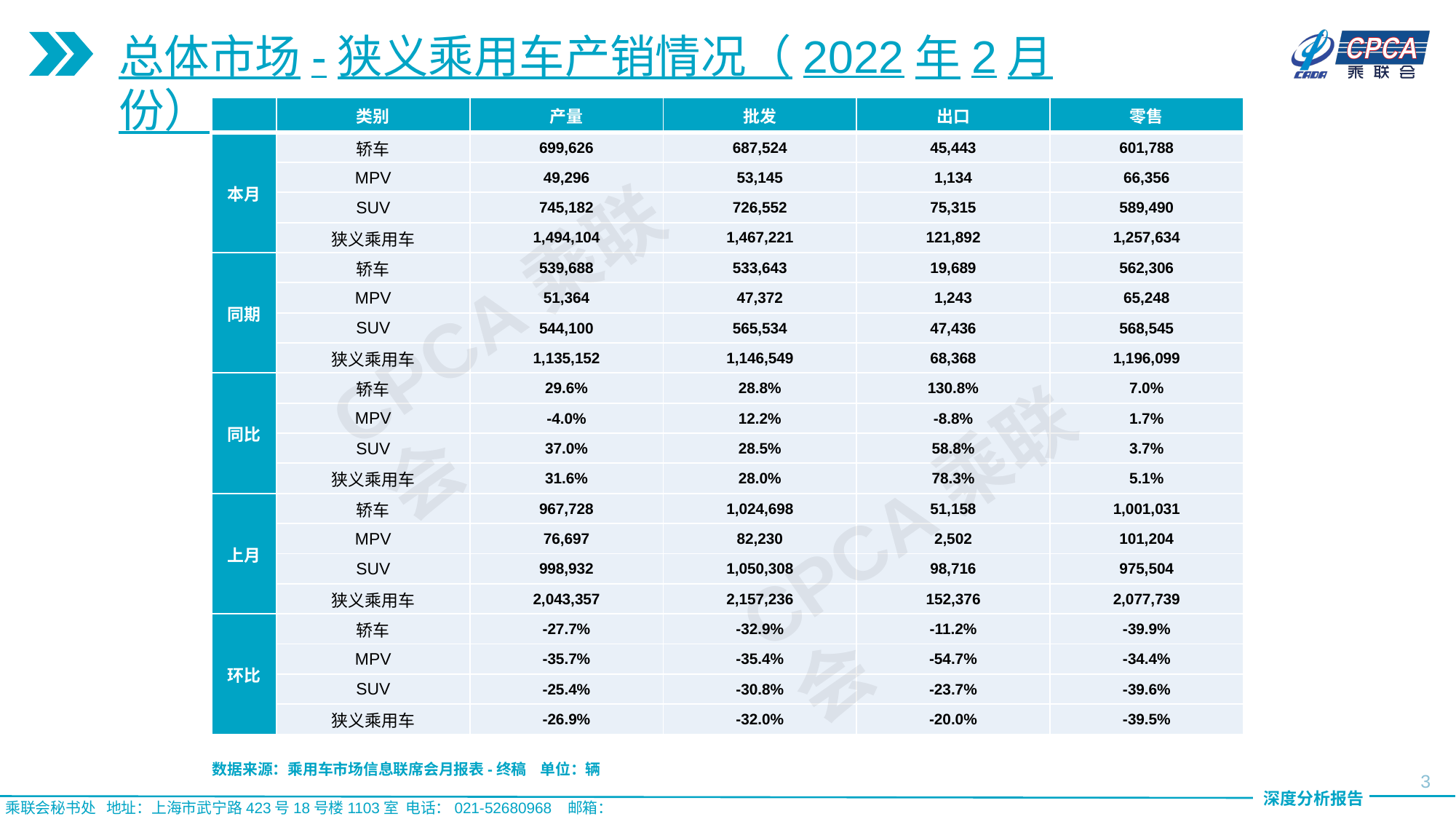

总体市场-狭义乘用车产销情况（2022年2月份）
|  | 类别 | 产量 | 批发 | 出口 | 零售 |
| --- | --- | --- | --- | --- | --- |
| 本月 | 轿车 | 699,626 | 687,524 | 45,443 | 601,788 |
|  | MPV | 49,296 | 53,145 | 1,134 | 66,356 |
|  | SUV | 745,182 | 726,552 | 75,315 | 589,490 |
|  | 狭义乘用车 | 1,494,104 | 1,467,221 | 121,892 | 1,257,634 |
| 同期 | 轿车 | 539,688 | 533,643 | 19,689 | 562,306 |
|  | MPV | 51,364 | 47,372 | 1,243 | 65,248 |
|  | SUV | 544,100 | 565,534 | 47,436 | 568,545 |
|  | 狭义乘用车 | 1,135,152 | 1,146,549 | 68,368 | 1,196,099 |
| 同比 | 轿车 | 29.6% | 28.8% | 130.8% | 7.0% |
|  | MPV | -4.0% | 12.2% | -8.8% | 1.7% |
|  | SUV | 37.0% | 28.5% | 58.8% | 3.7% |
|  | 狭义乘用车 | 31.6% | 28.0% | 78.3% | 5.1% |
| 上月 | 轿车 | 967,728 | 1,024,698 | 51,158 | 1,001,031 |
|  | MPV | 76,697 | 82,230 | 2,502 | 101,204 |
|  | SUV | 998,932 | 1,050,308 | 98,716 | 975,504 |
|  | 狭义乘用车 | 2,043,357 | 2,157,236 | 152,376 | 2,077,739 |
| 环比 | 轿车 | -27.7% | -32.9% | -11.2% | -39.9% |
|  | MPV | -35.7% | -35.4% | -54.7% | -34.4% |
|  | SUV | -25.4% | -30.8% | -23.7% | -39.6% |
|  | 狭义乘用车 | -26.9% | -32.0% | -20.0% | -39.5% |
CPCA乘联会
CPCA乘联会
数据来源：乘用车市场信息联席会月报表-终稿    单位：辆
3